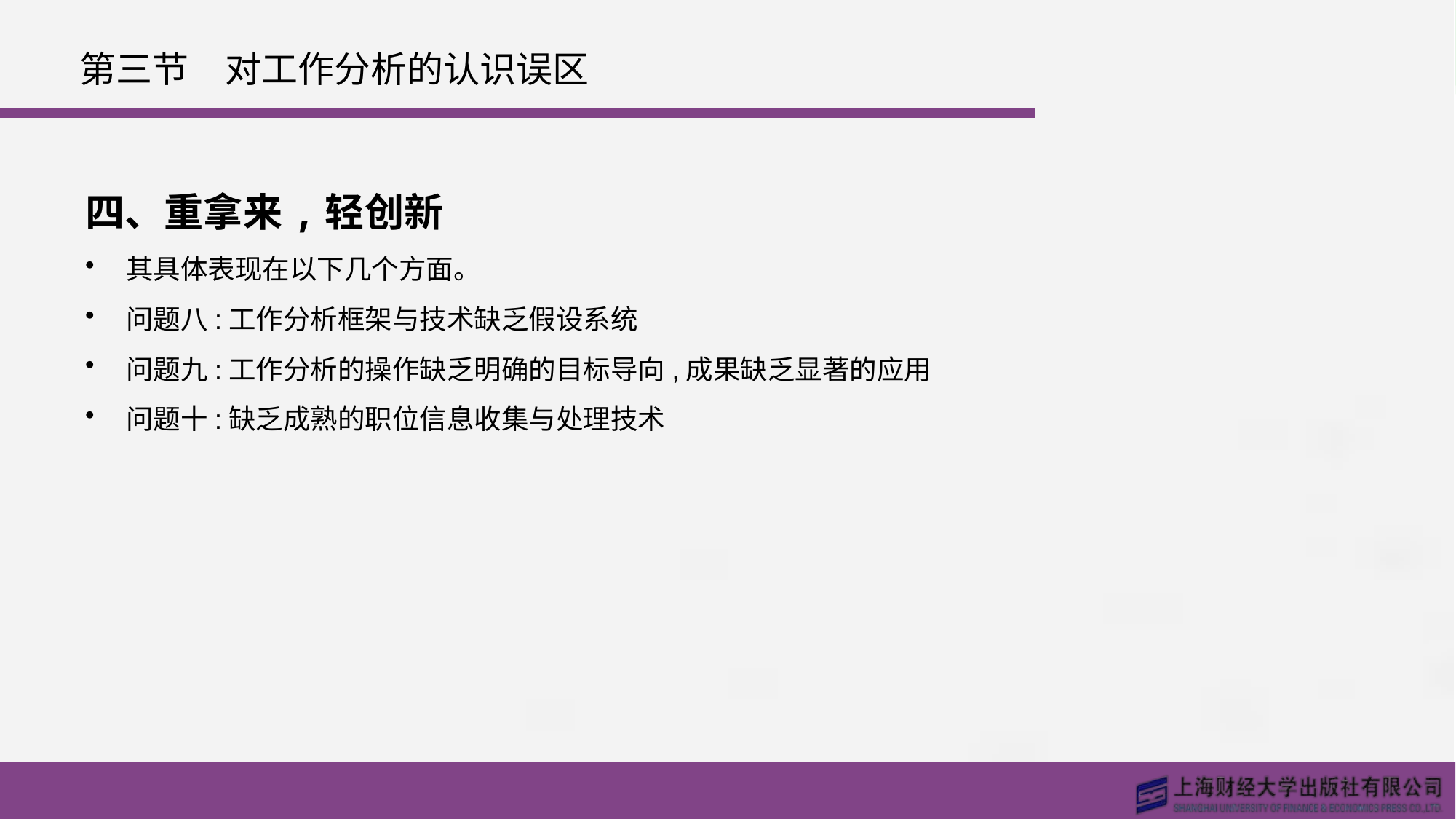

# 第三节　对工作分析的认识误区
四、重拿来,轻创新
其具体表现在以下几个方面。
问题八:工作分析框架与技术缺乏假设系统
问题九:工作分析的操作缺乏明确的目标导向,成果缺乏显著的应用
问题十:缺乏成熟的职位信息收集与处理技术